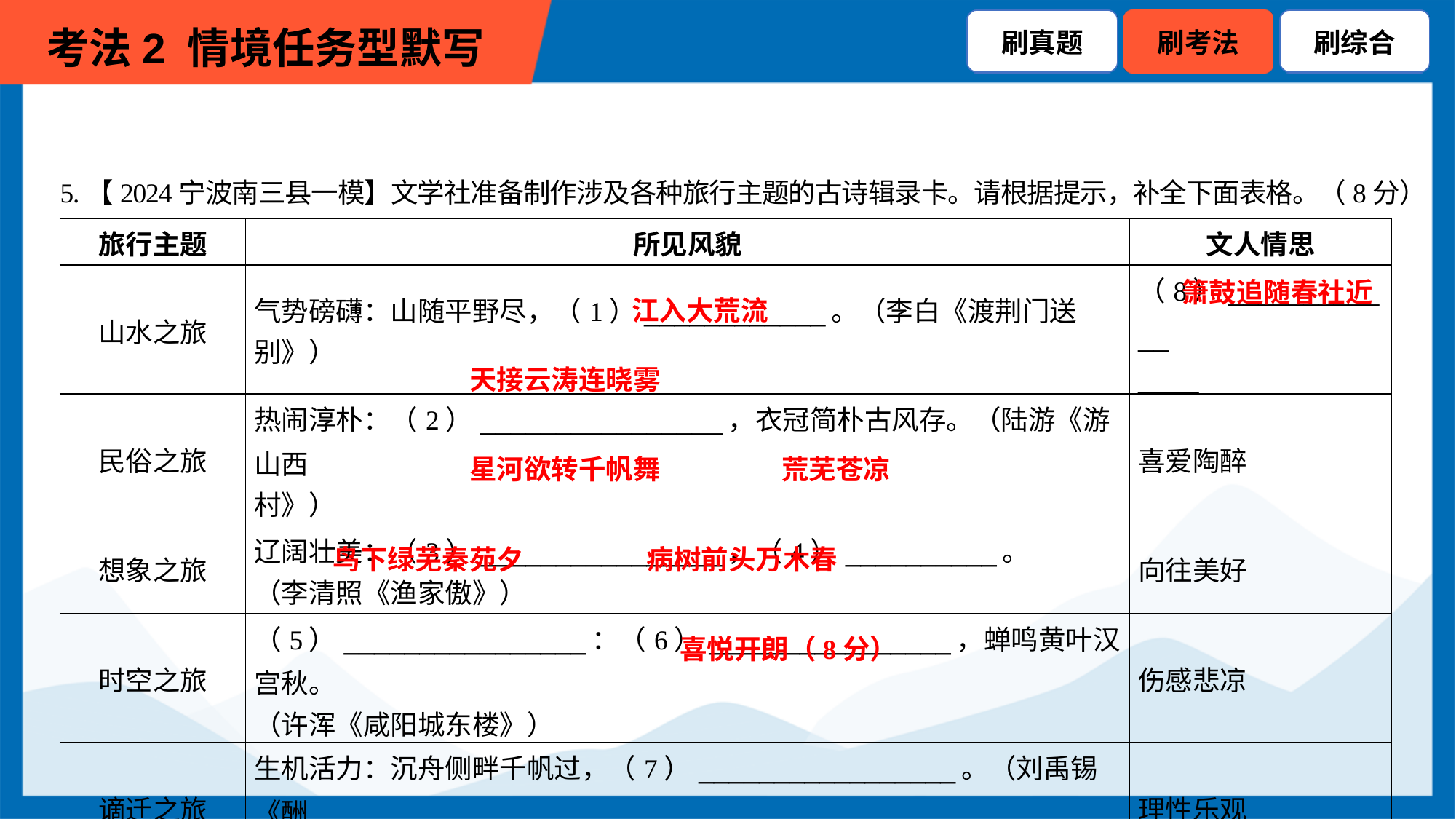

5.【2024宁波南三县一模】文学社准备制作涉及各种旅行主题的古诗辑录卡。请根据提示，补全下面表格。（8分）
| 旅行主题 | 所见风貌 | 文人情思 |
| --- | --- | --- |
| 山水之旅 | 气势磅礴：山随平野尽，（1）\_\_\_\_\_\_\_\_\_\_\_\_。（李白《渡荆门送别》） | （8）\_\_\_\_\_\_\_\_\_\_\_\_ \_\_\_\_ |
| 民俗之旅 | 热闹淳朴：（2）\_\_\_\_\_\_\_\_\_\_\_\_\_\_\_\_，衣冠简朴古风存。（陆游《游山西 村》） | 喜爱陶醉 |
| 想象之旅 | 辽阔壮美：（3）\_\_\_\_\_\_\_\_\_\_\_\_\_\_\_\_，（4）\_\_\_\_\_\_\_\_\_\_。 （李清照《渔家傲》） | 向往美好 |
| 时空之旅 | （5）\_\_\_\_\_\_\_\_\_\_\_\_\_\_\_\_：（6）\_\_\_\_\_\_\_\_\_\_\_\_\_\_\_\_，蝉鸣黄叶汉宫秋。 （许浑《咸阳城东楼》） | 伤感悲凉 |
| 谪迁之旅 | 生机活力：沉舟侧畔千帆过，（7）\_\_\_\_\_\_\_\_\_\_\_\_\_\_\_\_\_。（刘禹锡《酬 乐天扬州初逢席上见赠》） | 理性乐观 |
      箫鼓追随春社近
江入大荒流
天接云涛连晓雾
星河欲转千帆舞
荒芜苍凉
鸟下绿芜秦苑夕
病树前头万木春
喜悦开朗（8分）